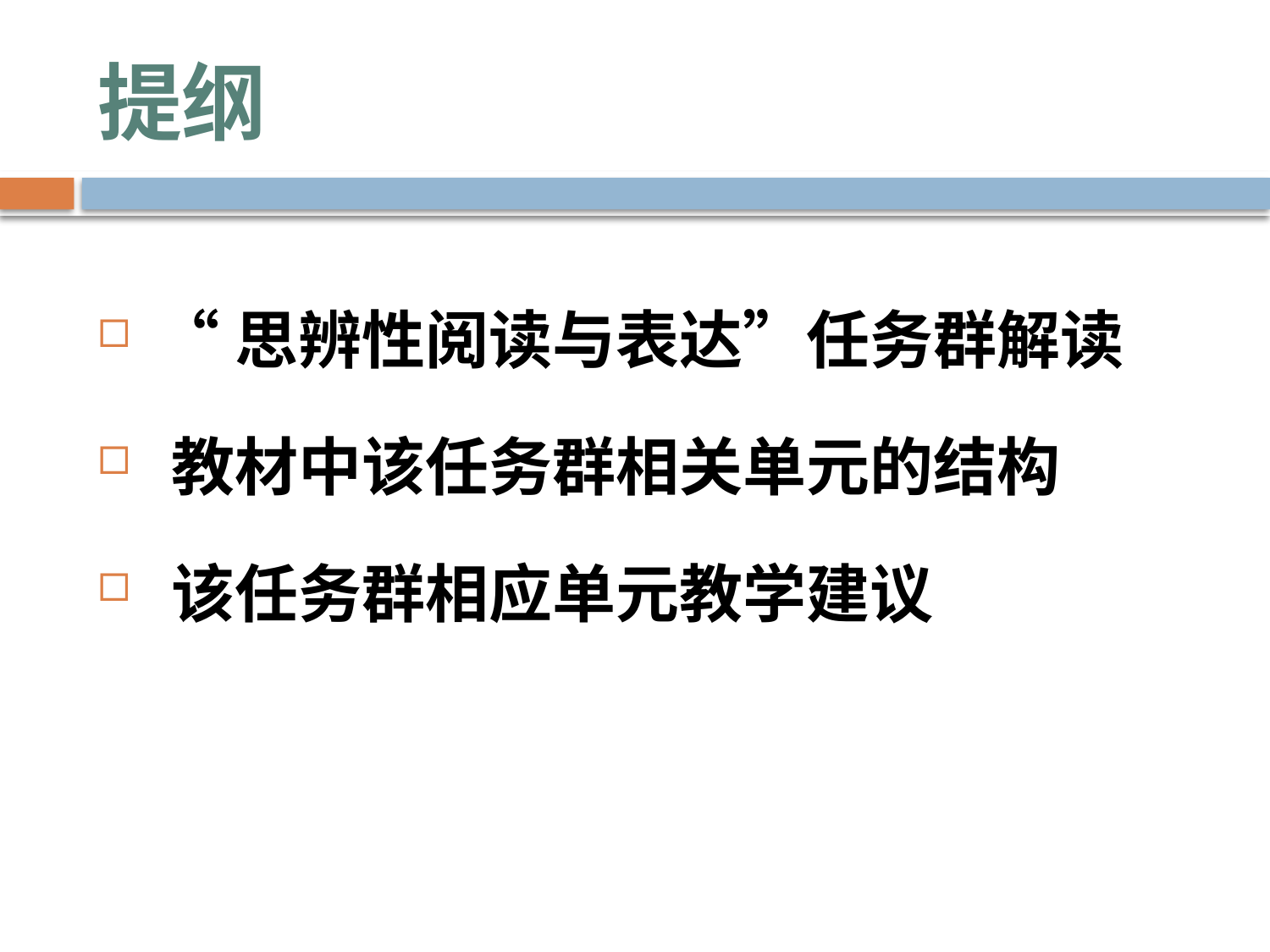

# 提纲
 “思辨性阅读与表达”任务群解读
 教材中该任务群相关单元的结构
 该任务群相应单元教学建议